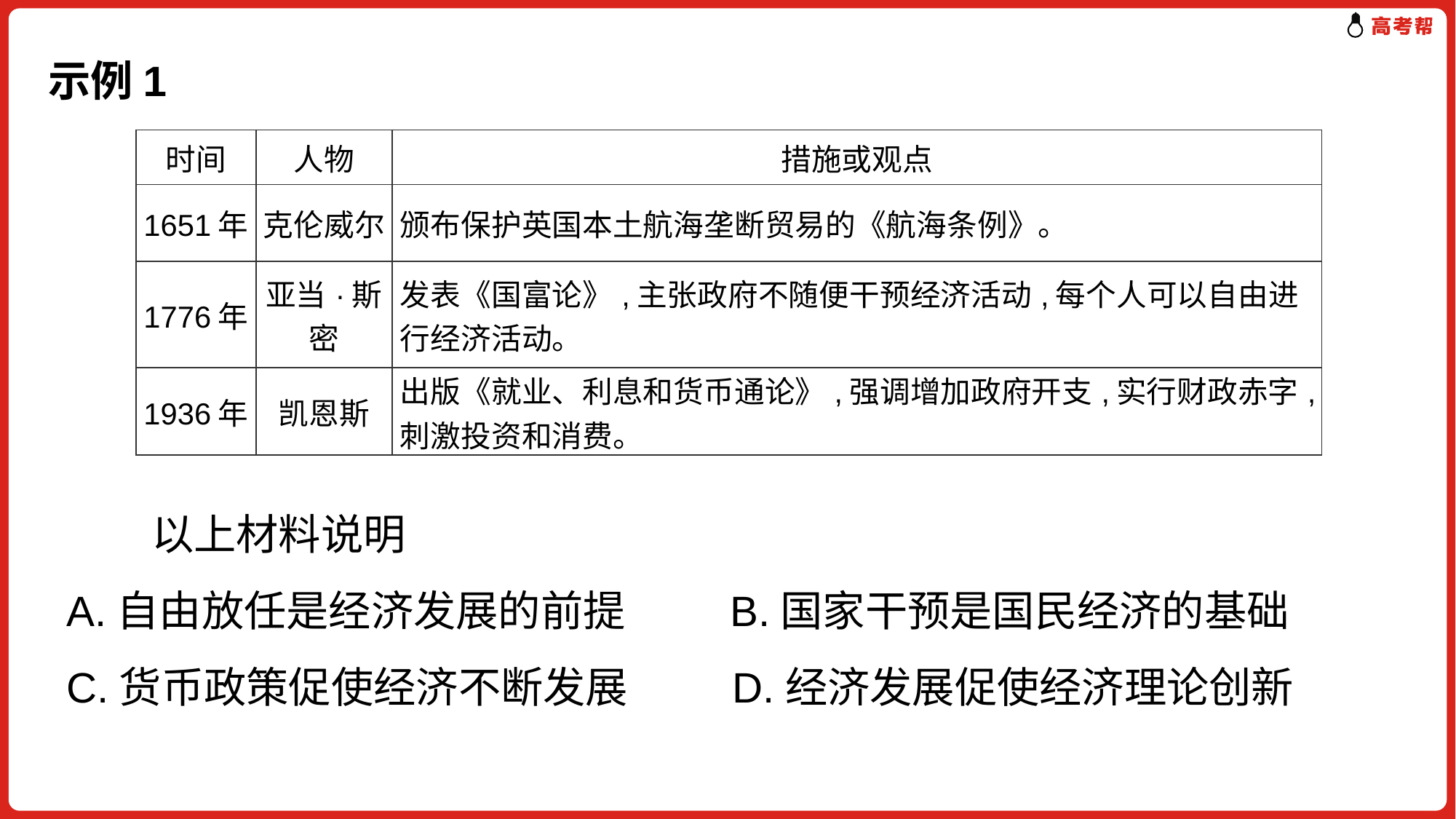

示例1
| 时间 | 人物 | 措施或观点 |
| --- | --- | --- |
| 1651年 | 克伦威尔 | 颁布保护英国本土航海垄断贸易的《航海条例》。 |
| 1776年 | 亚当·斯密 | 发表《国富论》,主张政府不随便干预经济活动,每个人可以自由进行经济活动。 |
| 1936年 | 凯恩斯 | 出版《就业、利息和货币通论》,强调增加政府开支,实行财政赤字,刺激投资和消费。 |
　　以上材料说明
A.自由放任是经济发展的前提          B.国家干预是国民经济的基础
C.货币政策促使经济不断发展          D.经济发展促使经济理论创新